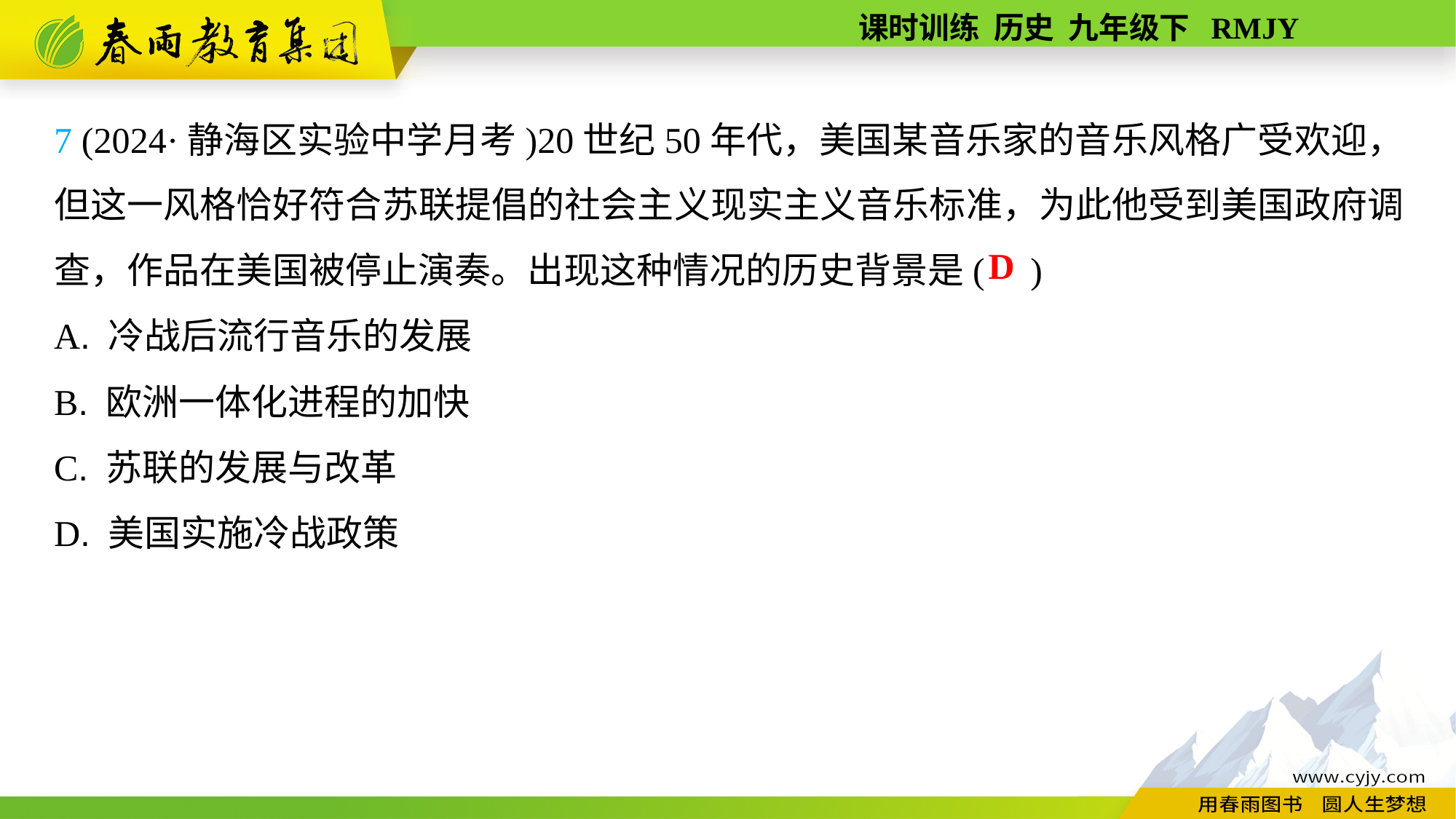

7 (2024·静海区实验中学月考)20世纪50年代，美国某音乐家的音乐风格广受欢迎，但这一风格恰好符合苏联提倡的社会主义现实主义音乐标准，为此他受到美国政府调查，作品在美国被停止演奏。出现这种情况的历史背景是(     )
A. 冷战后流行音乐的发展
B. 欧洲一体化进程的加快
C. 苏联的发展与改革
D. 美国实施冷战政策
D